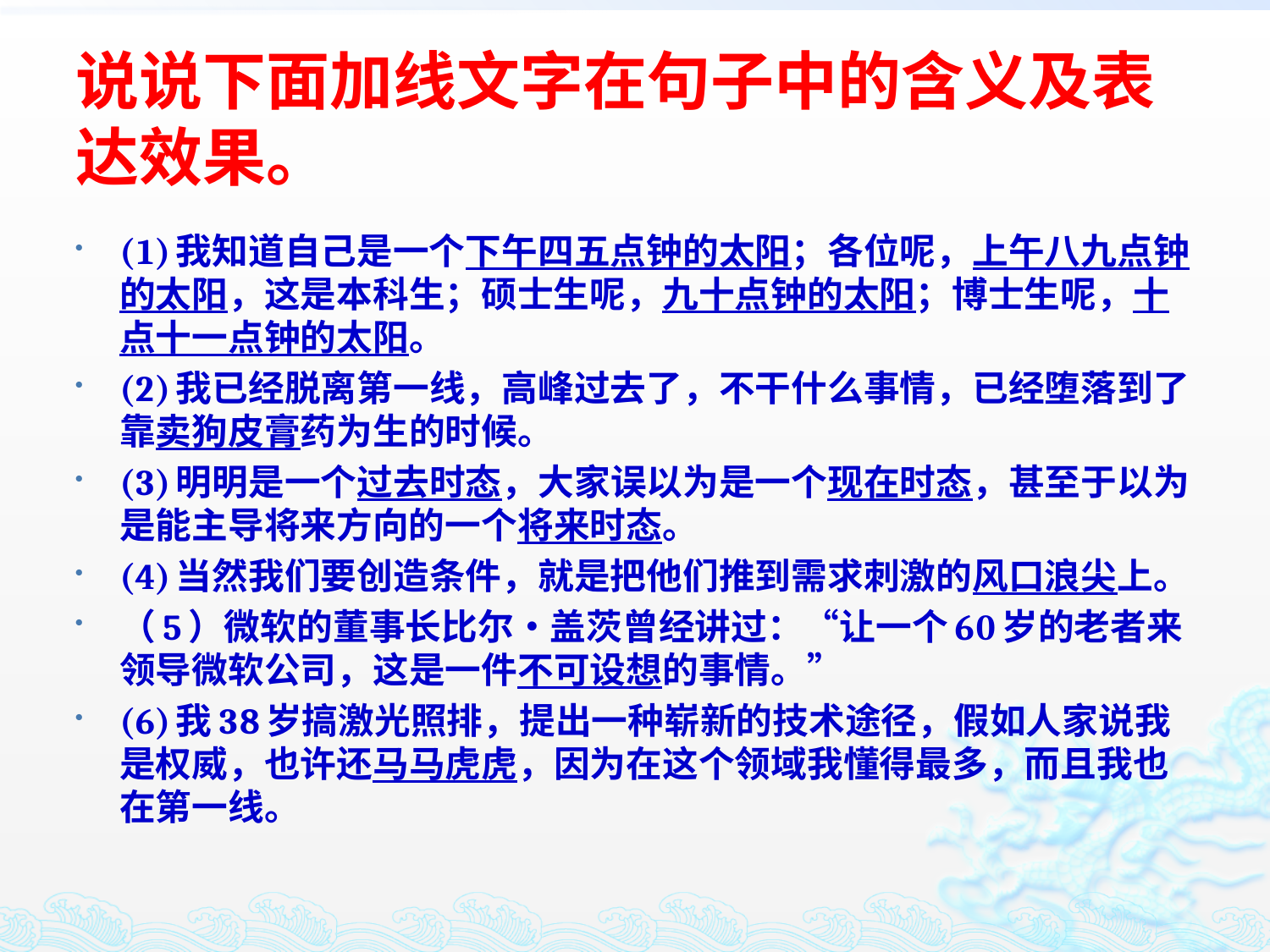

# 说说下面加线文字在句子中的含义及表达效果。
(1)我知道自己是一个下午四五点钟的太阳；各位呢，上午八九点钟的太阳，这是本科生；硕士生呢，九十点钟的太阳；博士生呢，十点十一点钟的太阳。
(2)我已经脱离第一线，高峰过去了，不干什么事情，已经堕落到了靠卖狗皮膏药为生的时候。
(3)明明是一个过去时态，大家误以为是一个现在时态，甚至于以为是能主导将来方向的一个将来时态。
(4)当然我们要创造条件，就是把他们推到需求刺激的风口浪尖上。
（5）微软的董事长比尔•盖茨曾经讲过：“让一个60岁的老者来领导微软公司，这是一件不可设想的事情。”
(6)我38岁搞激光照排，提出一种崭新的技术途径，假如人家说我是权威，也许还马马虎虎，因为在这个领域我懂得最多，而且我也在第一线。